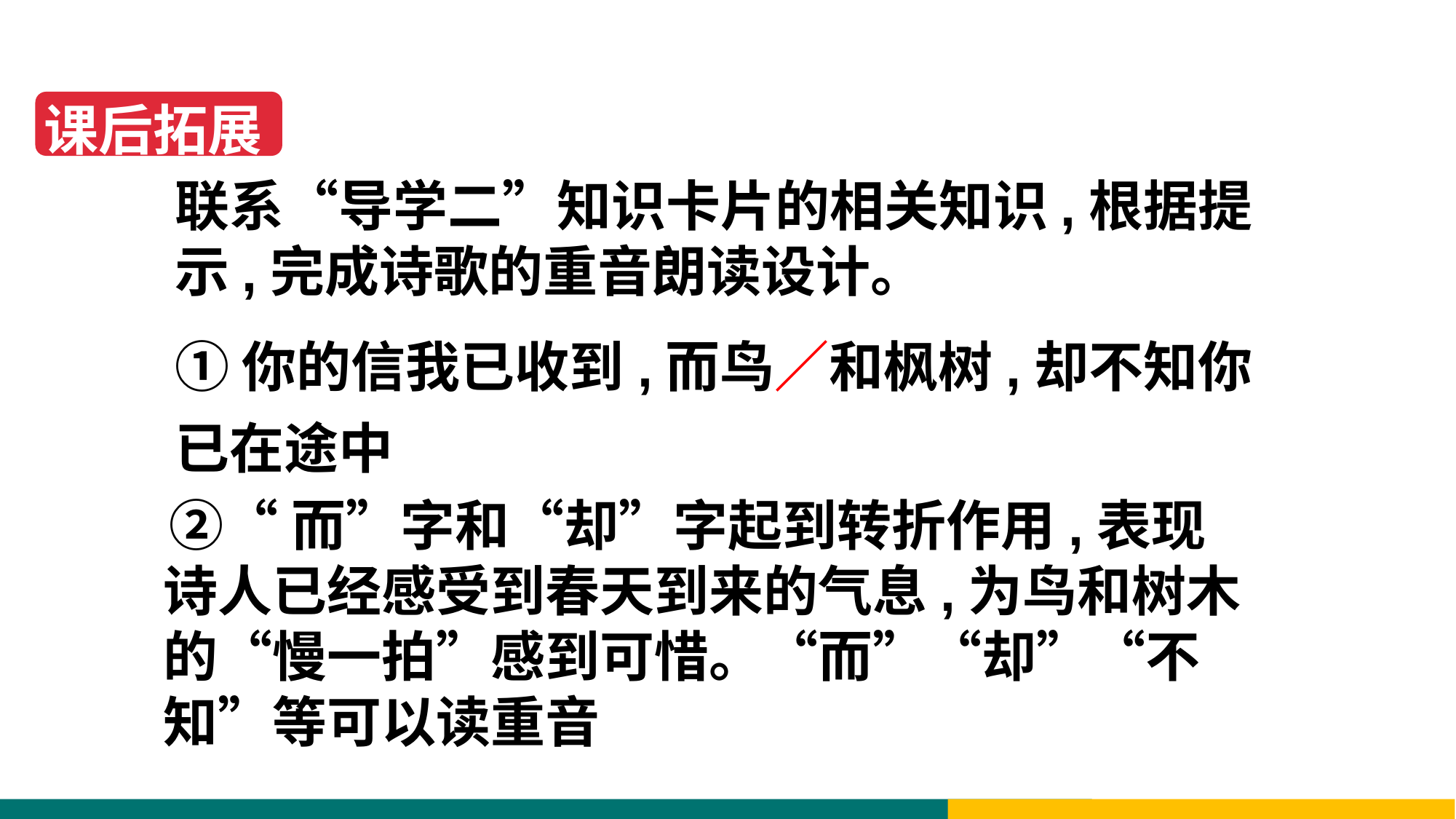

课后拓展
联系“导学二”知识卡片的相关知识,根据提示,完成诗歌的重音朗读设计。
①你的信我已收到,而鸟／和枫树,却不知你已在途中
 ②“而”字和“却”字起到转折作用,表现诗人已经感受到春天到来的气息,为鸟和树木的“慢一拍”感到可惜。“而”“却”“不知”等可以读重音